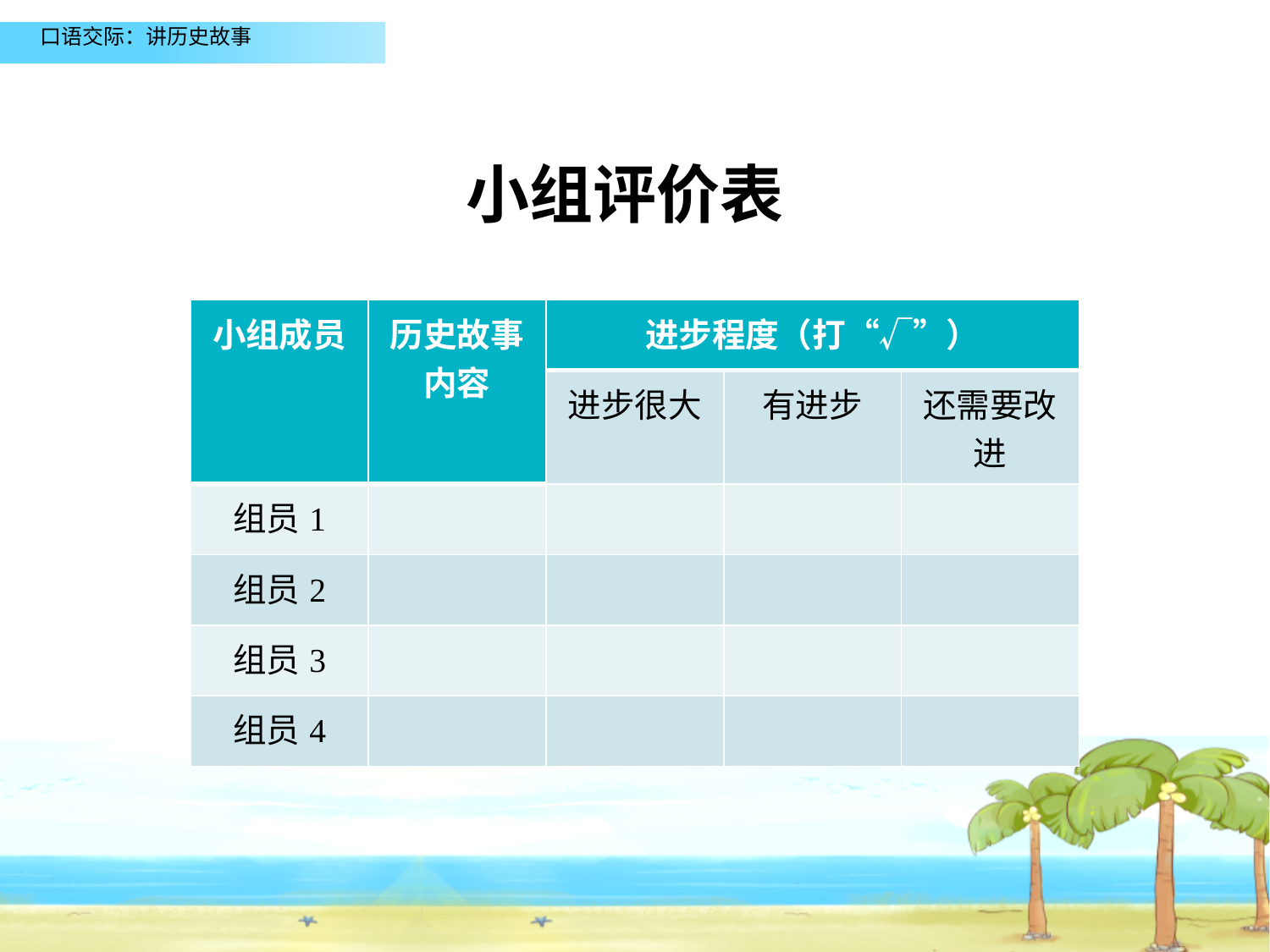

小组评价表
| 小组成员 | 历史故事内容 | 进步程度（打“√”） |  |  |
| --- | --- | --- | --- | --- |
|  |  | 进步很大 | 有进步 | 还需要改进 |
| 组员1 |  |  |  |  |
| 组员2 |  |  |  |  |
| 组员3 |  |  |  |  |
| 组员4 |  |  |  |  |